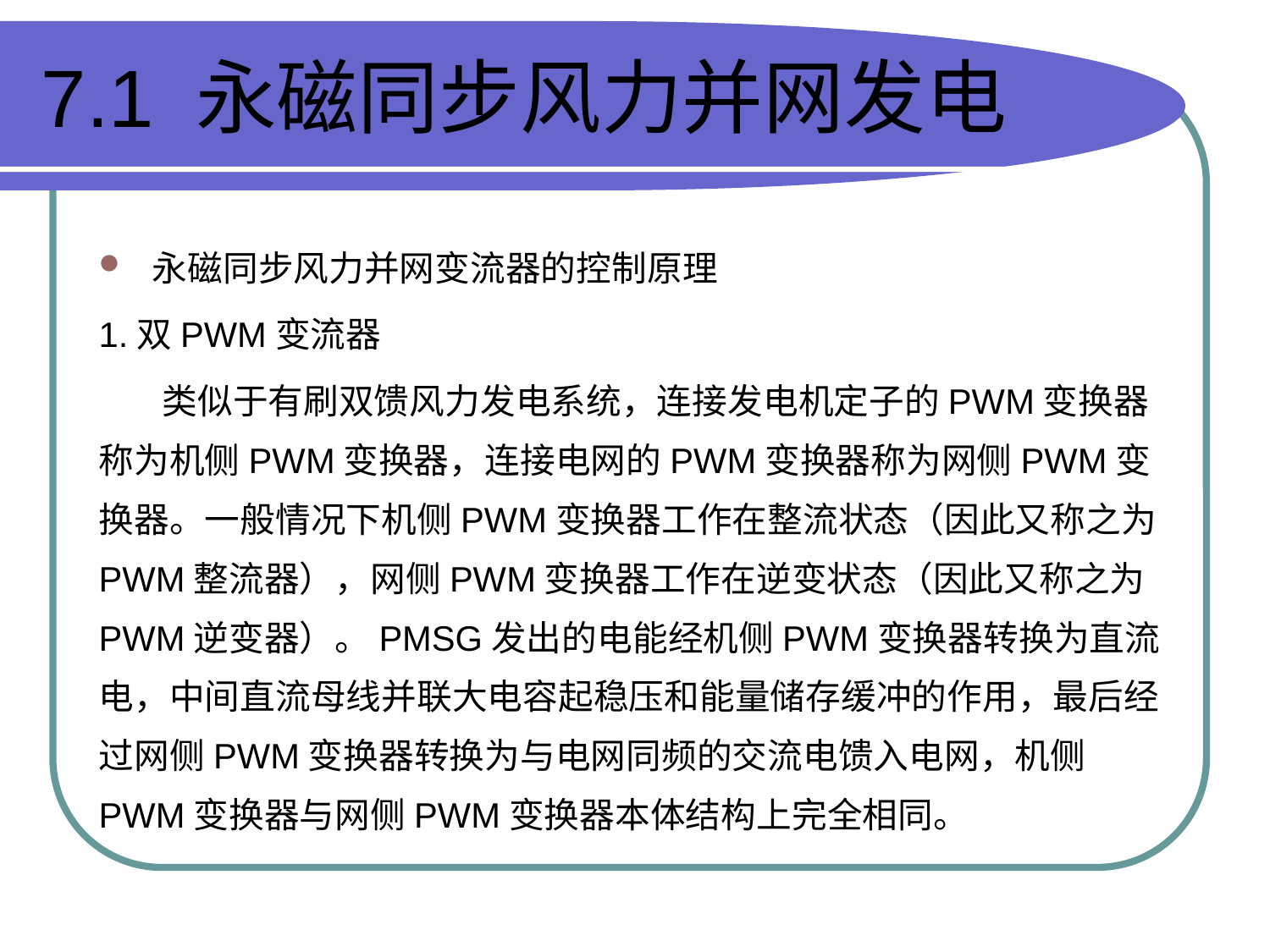

# 7.1 永磁同步风力并网发电
永磁同步风力并网变流器的控制原理
1.双PWM变流器
       类似于有刷双馈风力发电系统，连接发电机定子的PWM变换器称为机侧PWM变换器，连接电网的PWM变换器称为网侧PWM变换器。一般情况下机侧PWM变换器工作在整流状态（因此又称之为PWM整流器），网侧PWM变换器工作在逆变状态（因此又称之为PWM逆变器）。PMSG发出的电能经机侧PWM变换器转换为直流电，中间直流母线并联大电容起稳压和能量储存缓冲的作用，最后经过网侧PWM变换器转换为与电网同频的交流电馈入电网，机侧PWM变换器与网侧PWM变换器本体结构上完全相同。
144